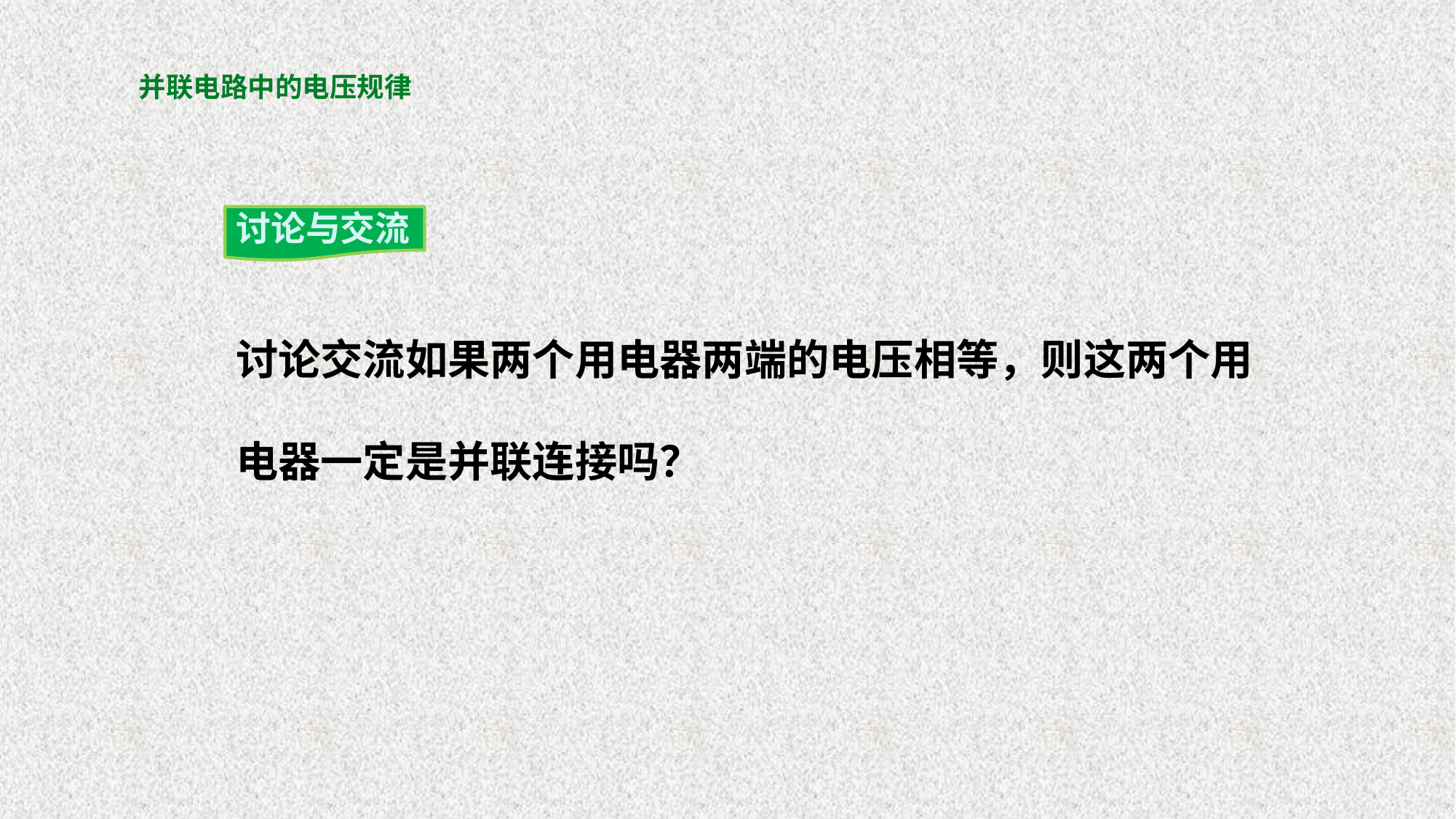

# 并联电路中的电压规律
讨论与交流

讨论交流如果两个用电器两端的电压相等，则这两个用电器一定是并联连接吗？